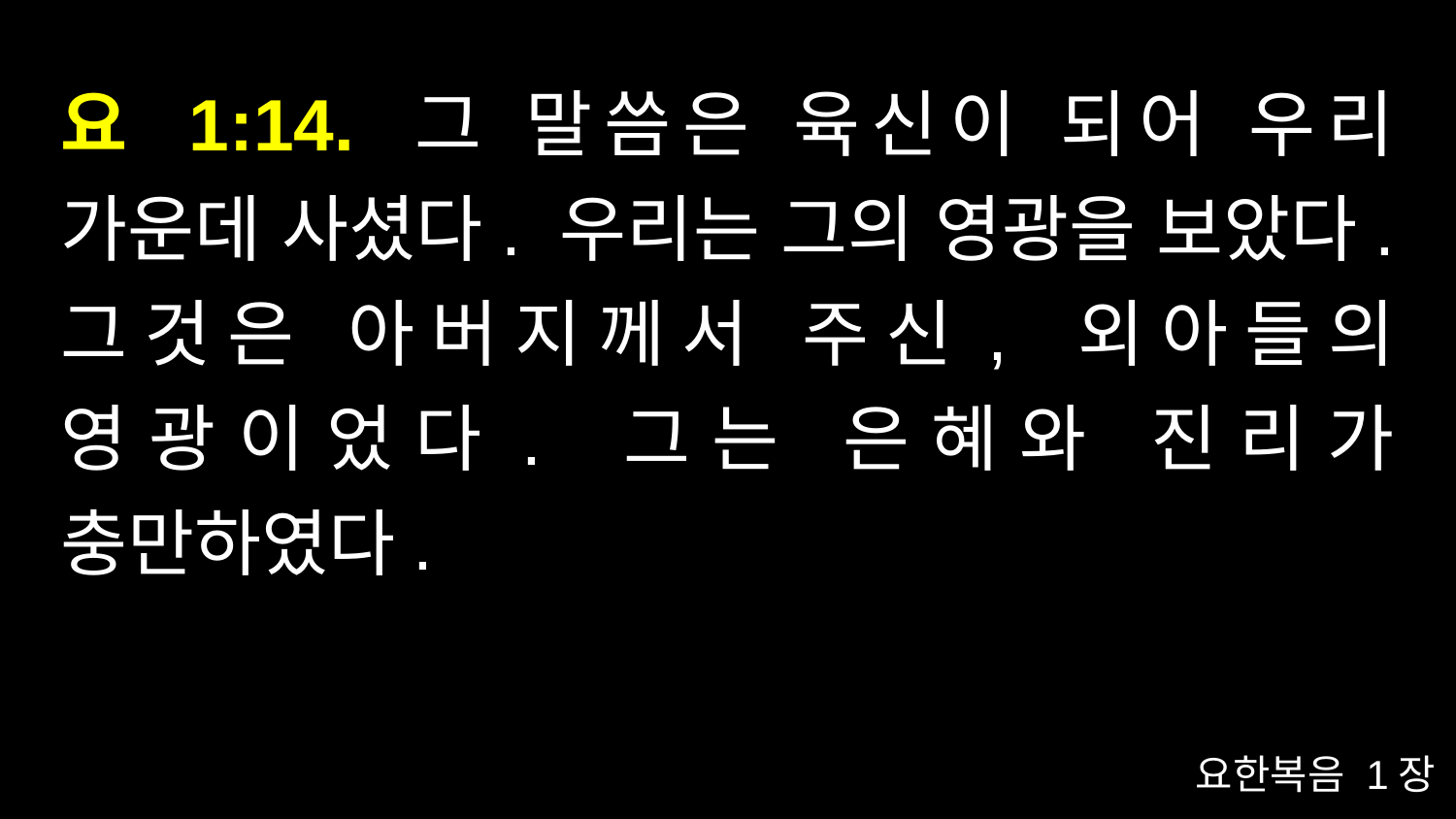

# 요 1:14. 그 말씀은 육신이 되어 우리 가운데 사셨다. 우리는 그의 영광을 보았다. 그것은 아버지께서 주신, 외아들의 영광이었다. 그는 은혜와 진리가 충만하였다.
요한복음 1장